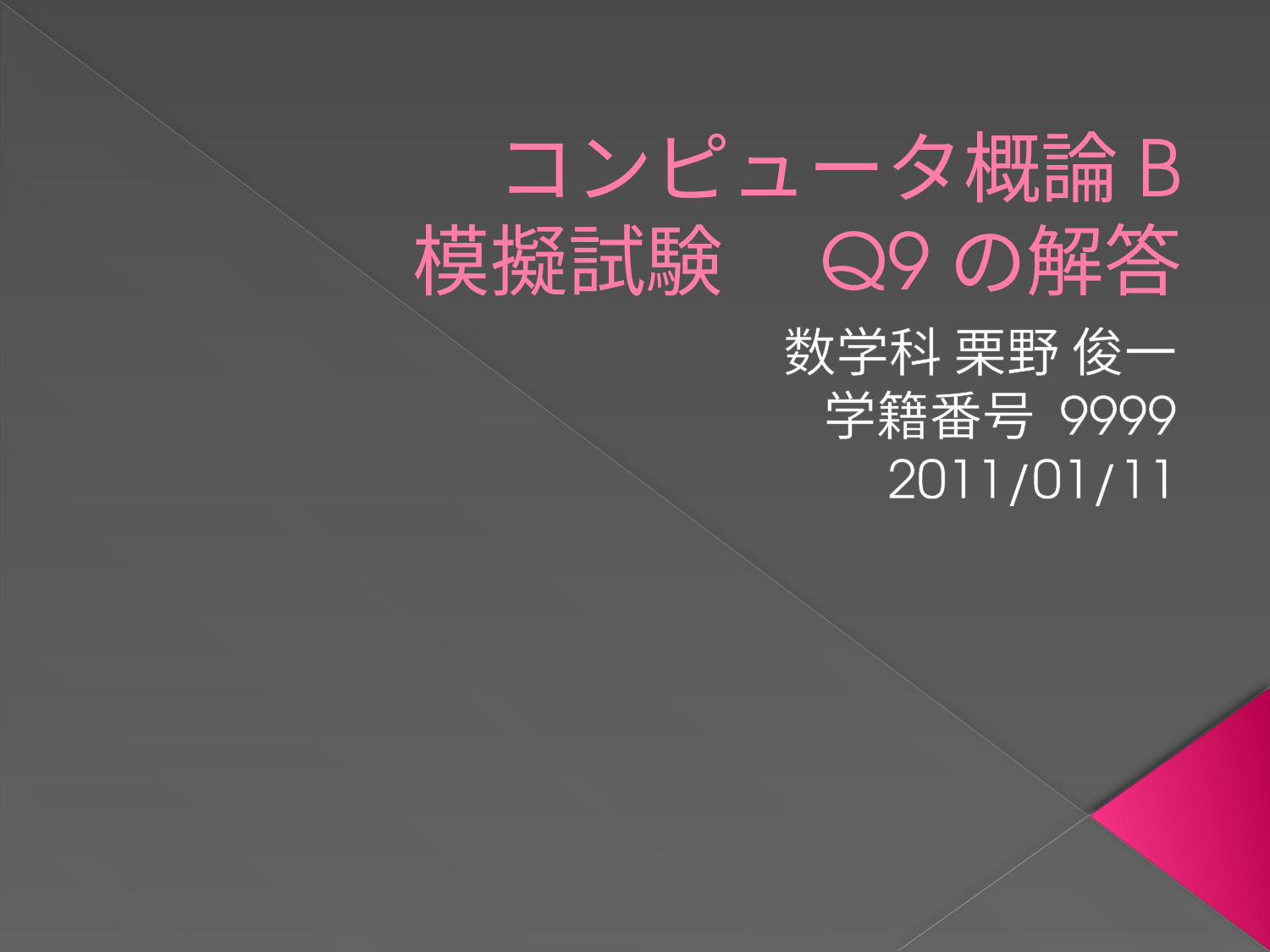

# コンピュータ概論B 模擬試験　Q9の解答
数学科 栗野 俊一
学籍番号 9999
2011/01/11